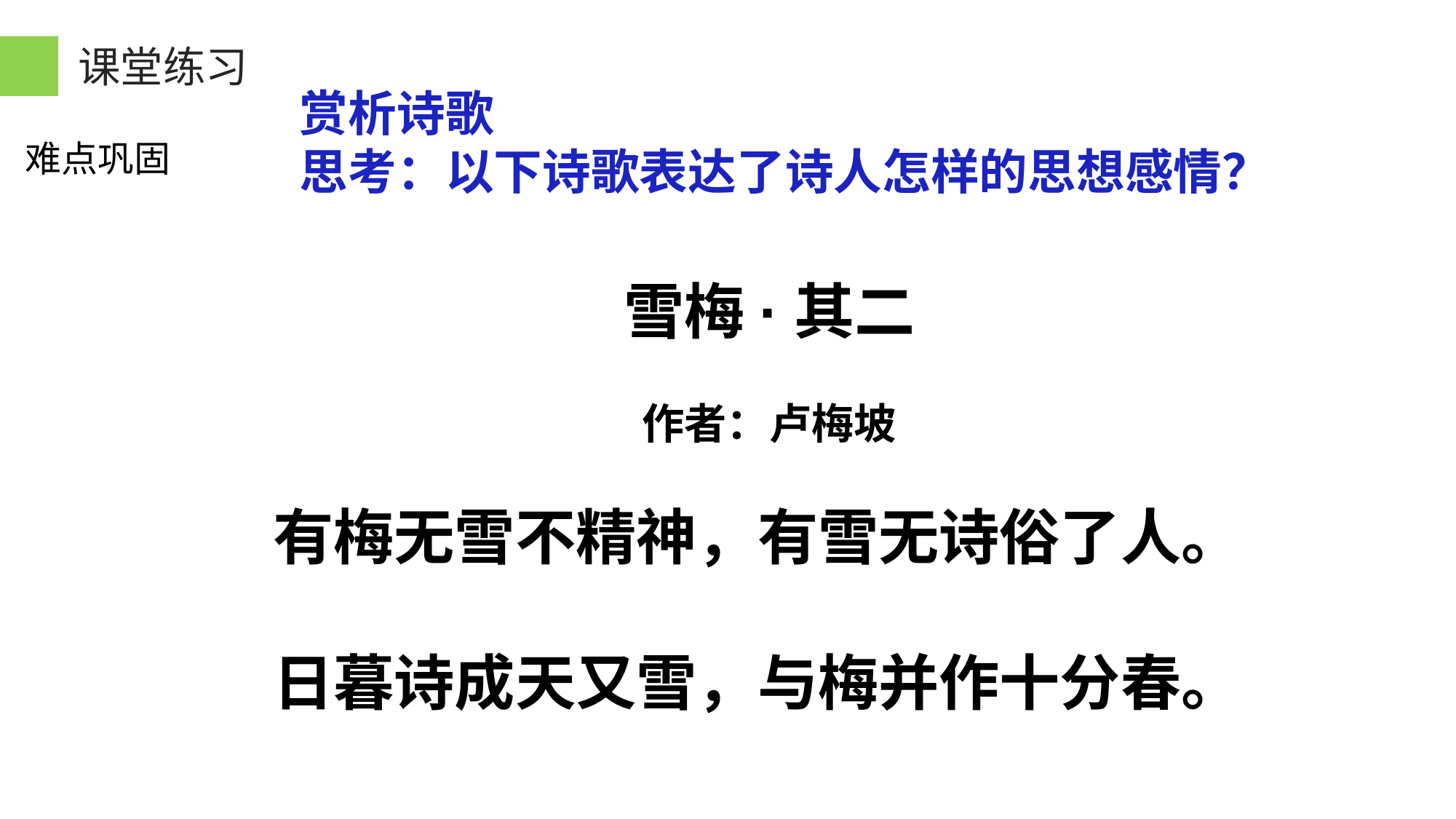

课堂练习

赏析诗歌
思考：以下诗歌表达了诗人怎样的思想感情？
难点巩固
雪梅·其二

作者：卢梅坡

有梅无雪不精神，有雪无诗俗了人。

日暮诗成天又雪，与梅并作十分春。
12